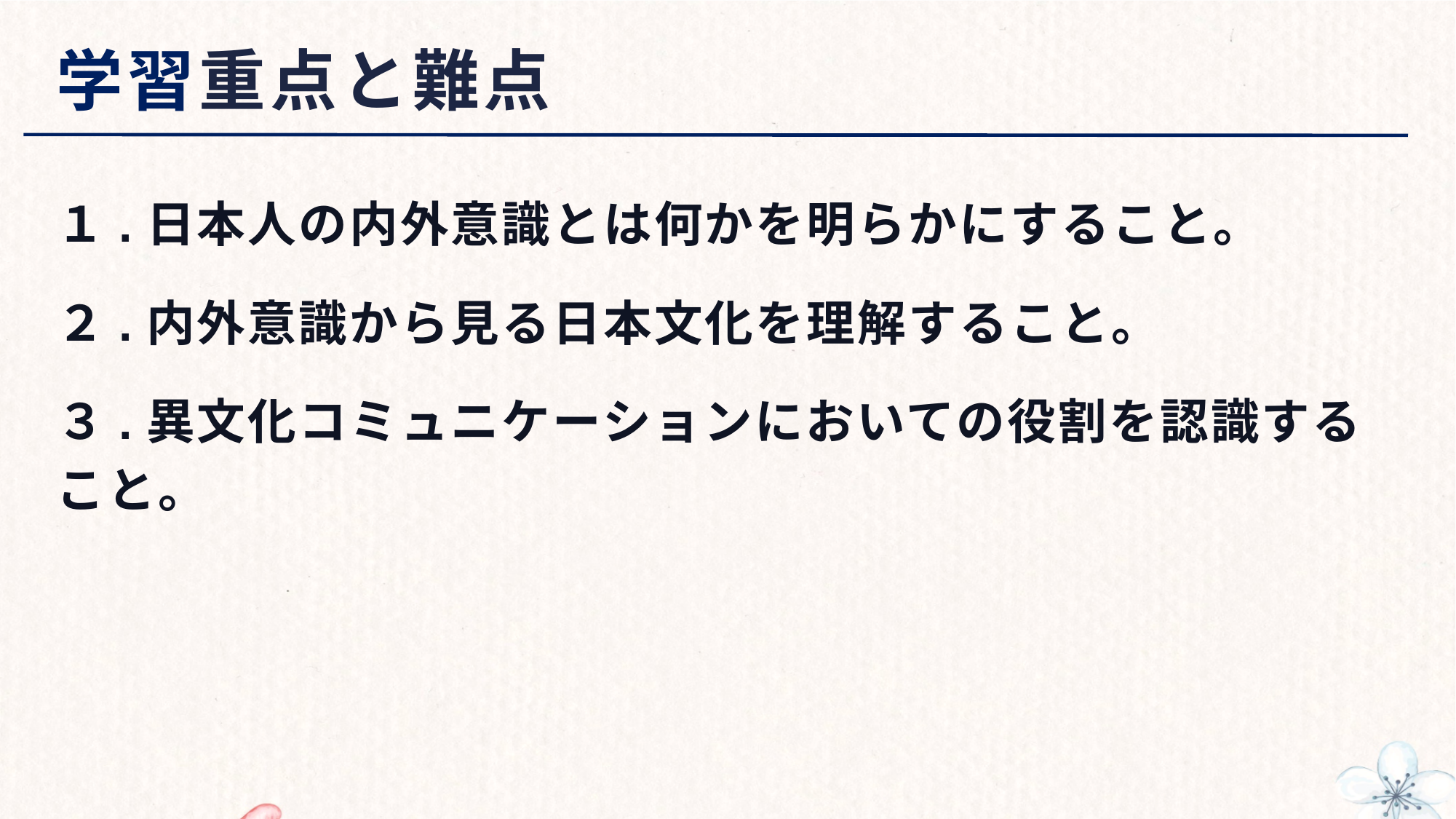

# 学習重点と難点
１.日本人の内外意識とは何かを明らかにすること。
２.内外意識から見る日本文化を理解すること。
３.異文化コミュニケーションにおいての役割を認識すること。